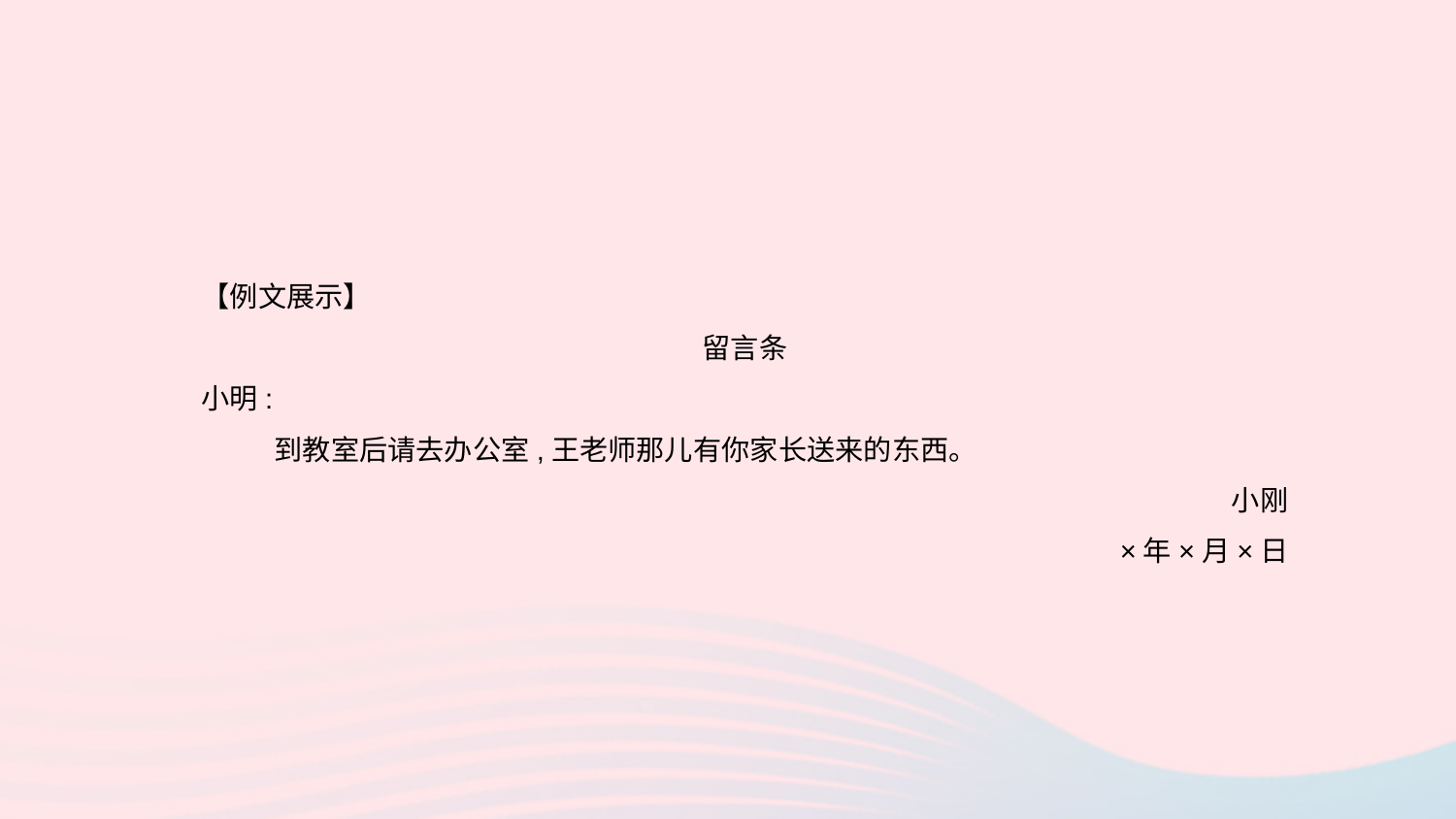

【例文展示】
留言条
小明:
到教室后请去办公室,王老师那儿有你家长送来的东西。
小刚
×年×月×日